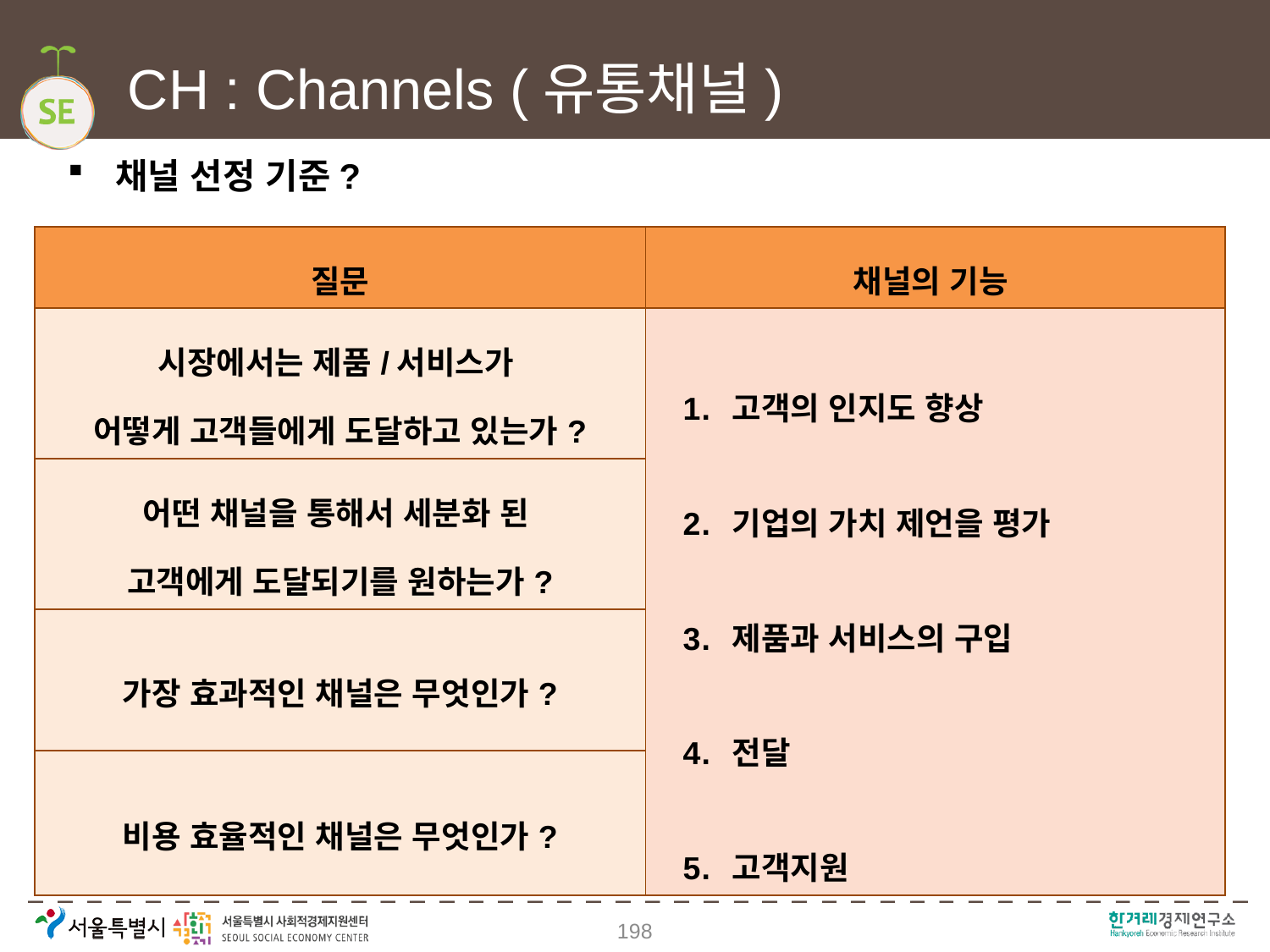

# CH : Channels (유통채널)
채널 선정 기준?
| 질문 | 채널의 기능 |
| --- | --- |
| 시장에서는 제품/서비스가 어떻게 고객들에게 도달하고 있는가? | 고객의 인지도 향상 기업의 가치 제언을 평가 제품과 서비스의 구입 전달 고객지원 |
| 어떤 채널을 통해서 세분화 된 고객에게 도달되기를 원하는가? |  |
| 가장 효과적인 채널은 무엇인가? |  |
| 비용 효율적인 채널은 무엇인가? |  |
198